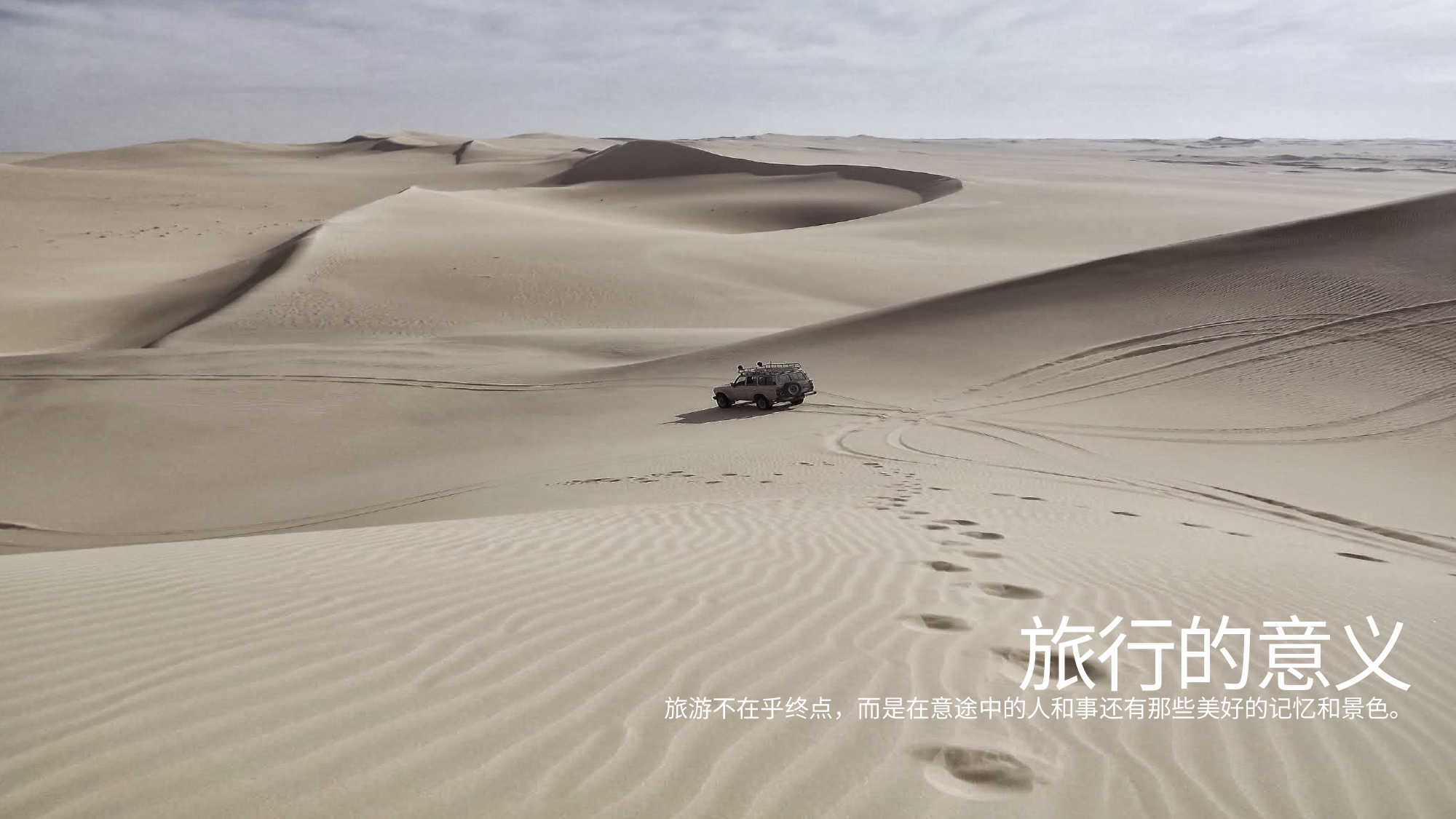

旅行的意义
旅游不在乎终点，而是在意途中的人和事还有那些美好的记忆和景色。